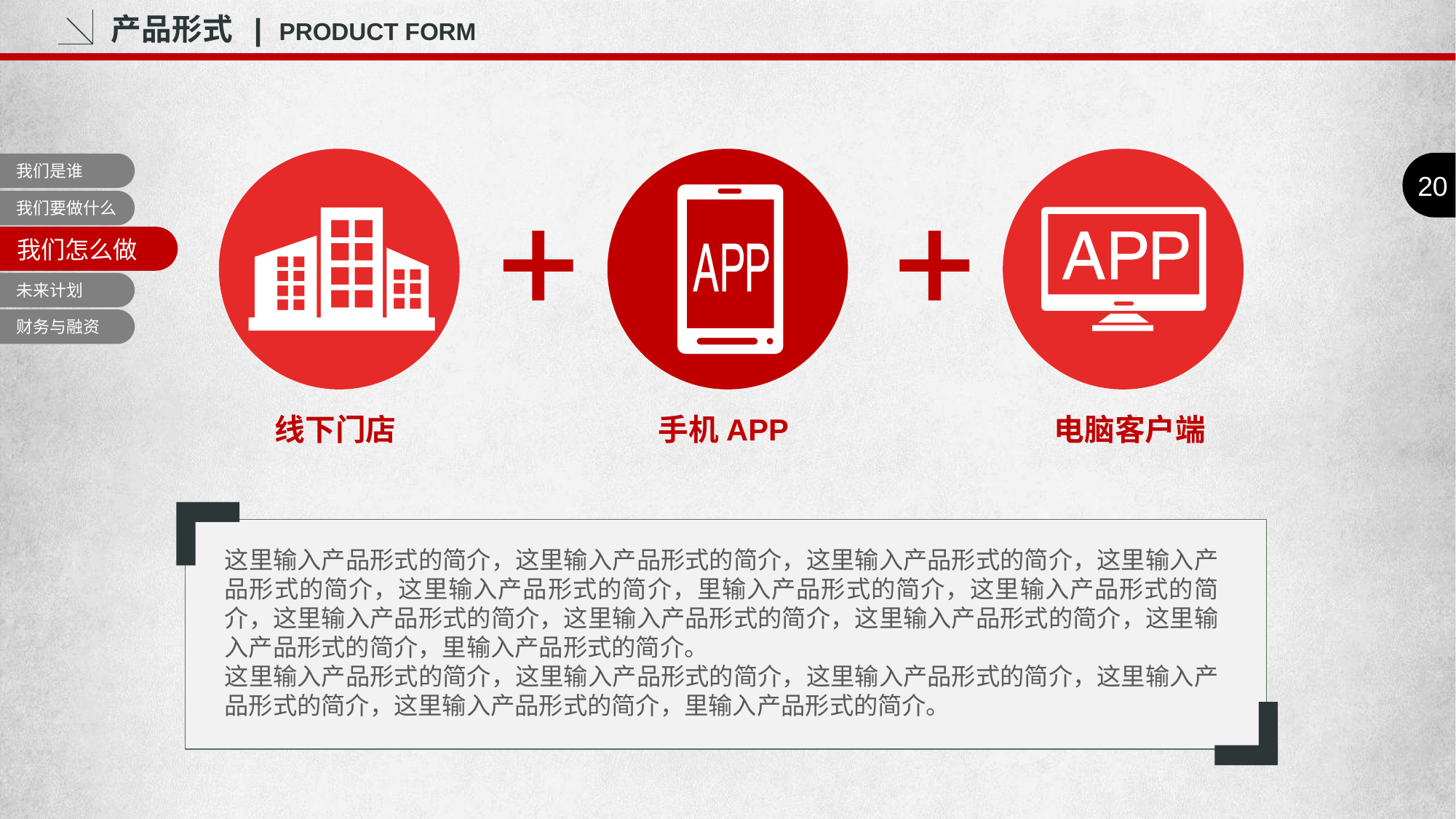

产品形式  |  PRODUCT FORM

20

我们是谁

我们要做什么

我们怎么做

未来计划

财务与融资
线下门店
手机APP
电脑客户端

这里输入产品形式的简介，这里输入产品形式的简介，这里输入产品形式的简介，这里输入产品形式的简介，这里输入产品形式的简介，里输入产品形式的简介，这里输入产品形式的简介，这里输入产品形式的简介，这里输入产品形式的简介，这里输入产品形式的简介，这里输入产品形式的简介，里输入产品形式的简介。
这里输入产品形式的简介，这里输入产品形式的简介，这里输入产品形式的简介，这里输入产品形式的简介，这里输入产品形式的简介，里输入产品形式的简介。